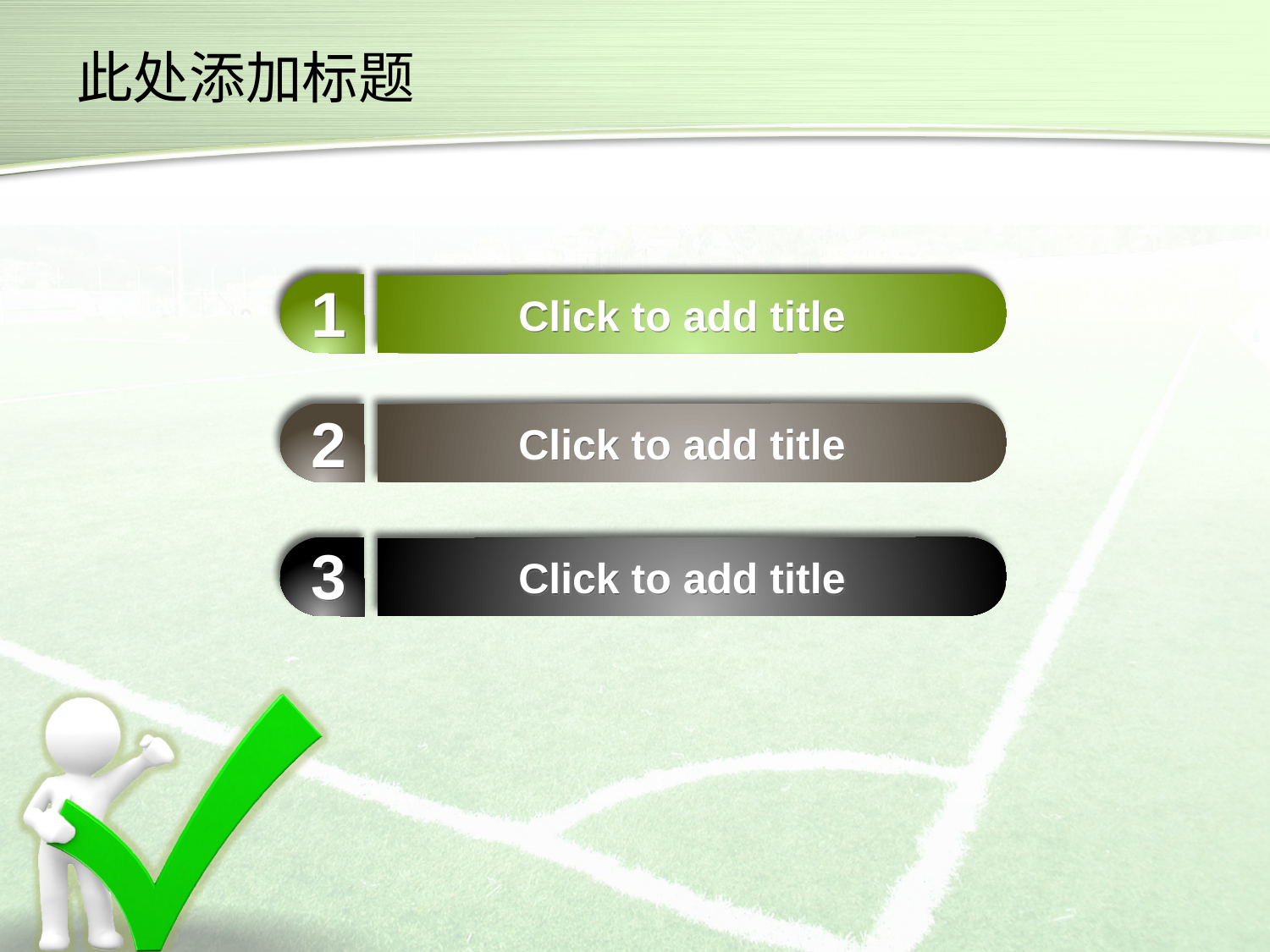

# 此处添加标题
1

Click to add title
2

Click to add title
3

Click to add title